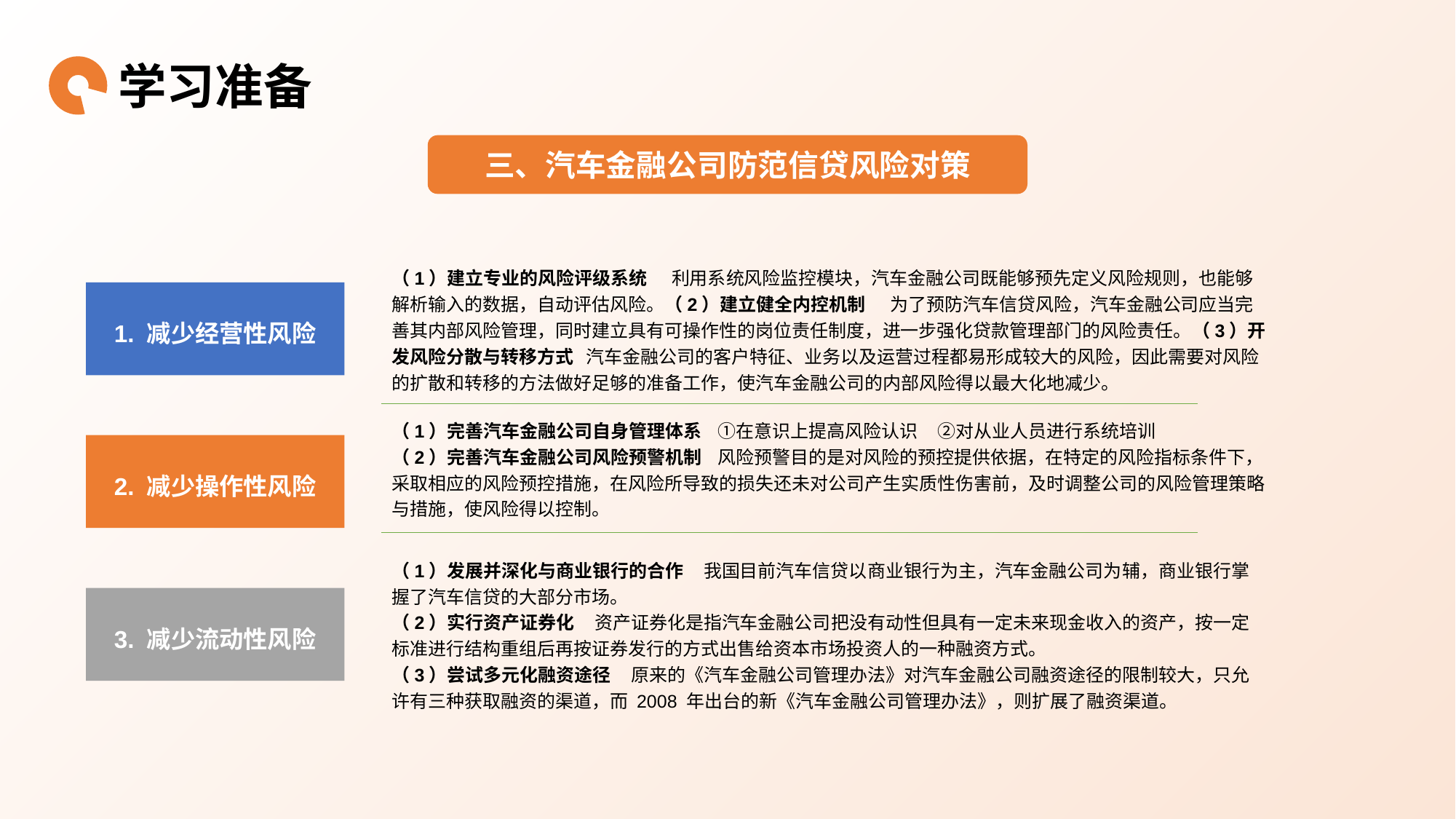

学习准备

三、汽车金融公司防范信贷风险对策
（1）建立专业的风险评级系统      利用系统风险监控模块，汽车金融公司既能够预先定义风险规则，也能够解析输入的数据，自动评估风险。（2）建立健全内控机制      为了预防汽车信贷风险，汽车金融公司应当完善其内部风险管理，同时建立具有可操作性的岗位责任制度，进一步强化贷款管理部门的风险责任。（3）开发风险分散与转移方式   汽车金融公司的客户特征、业务以及运营过程都易形成较大的风险，因此需要对风险的扩散和转移的方法做好足够的准备工作，使汽车金融公司的内部风险得以最大化地减少。
1. 减少经营性风险
（1）完善汽车金融公司自身管理体系    ①在意识上提高风险认识     ②对从业人员进行系统培训
（2）完善汽车金融公司风险预警机制    风险预警目的是对风险的预控提供依据，在特定的风险指标条件下，采取相应的风险预控措施，在风险所导致的损失还未对公司产生实质性伤害前，及时调整公司的风险管理策略与措施，使风险得以控制。
2. 减少操作性风险
（1）发展并深化与商业银行的合作     我国目前汽车信贷以商业银行为主，汽车金融公司为辅，商业银行掌握了汽车信贷的大部分市场。
（2）实行资产证券化     资产证券化是指汽车金融公司把没有动性但具有一定未来现金收入的资产，按一定标准进行结构重组后再按证券发行的方式出售给资本市场投资人的一种融资方式。
（3）尝试多元化融资途径     原来的《汽车金融公司管理办法》对汽车金融公司融资途径的限制较大，只允许有三种获取融资的渠道，而 2008 年出台的新《汽车金融公司管理办法》，则扩展了融资渠道。
3. 减少流动性风险